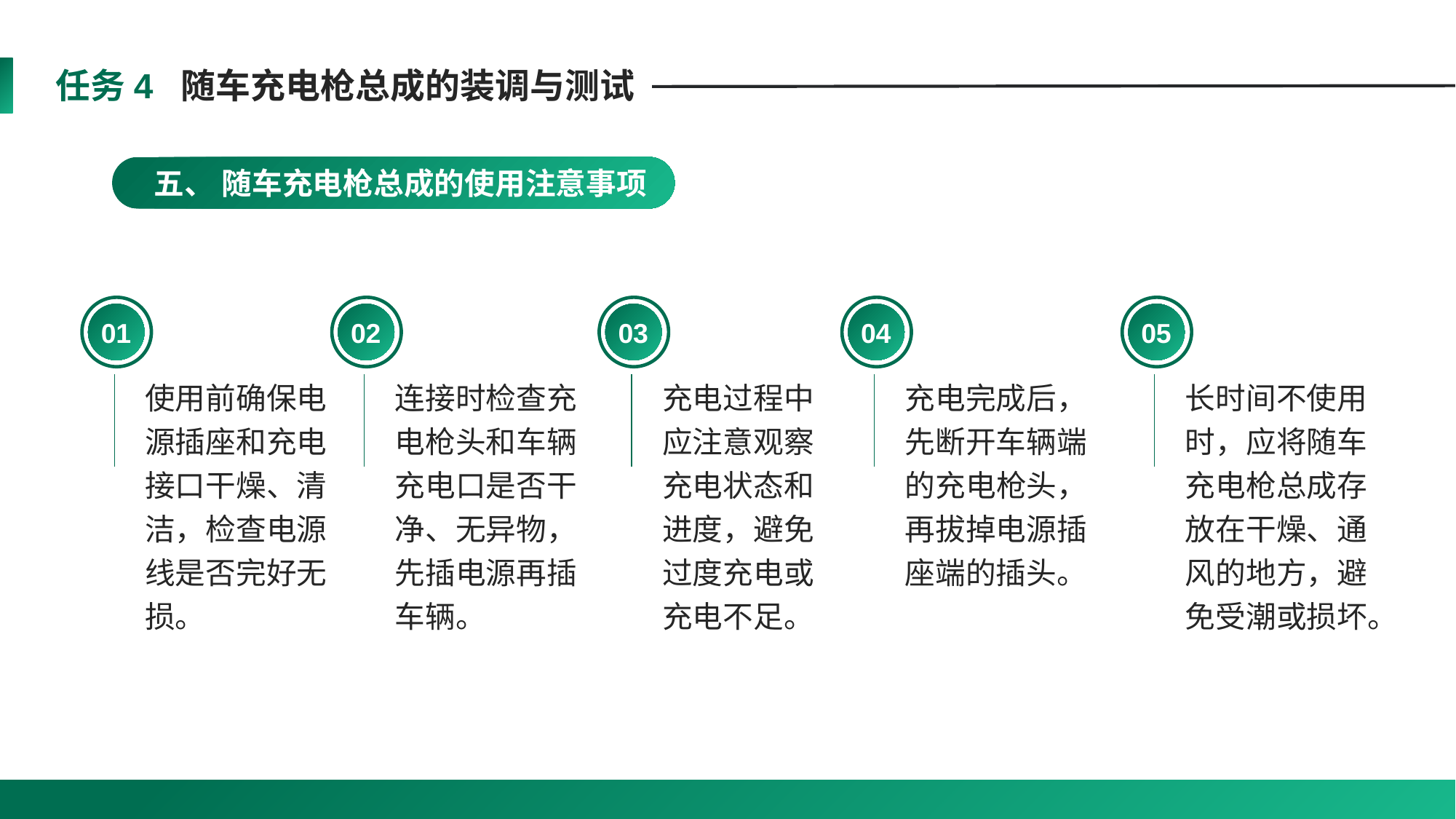

任务4  随车充电枪总成的装调与测试

 五、 随车充电枪总成的使用注意事项

01
使用前确保电源插座和充电接口干燥、清洁，检查电源线是否完好无损。

02
连接时检查充电枪头和车辆充电口是否干净、无异物，先插电源再插车辆。

03
充电过程中应注意观察充电状态和进度，避免过度充电或充电不足。

04
充电完成后，先断开车辆端的充电枪头，再拔掉电源插座端的插头。

05
长时间不使用时，应将随车充电枪总成存放在干燥、通风的地方，避免受潮或损坏。